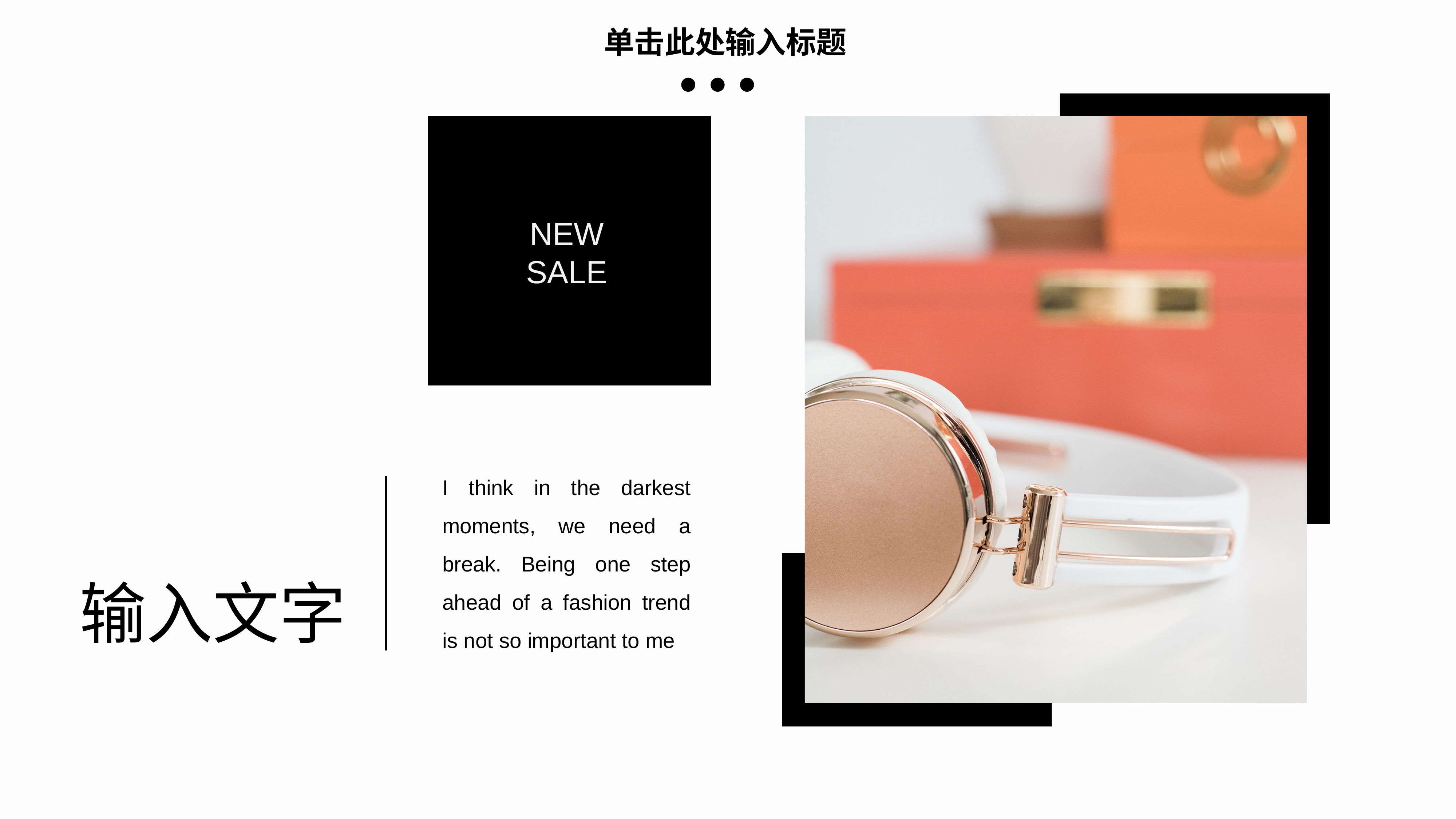

单击此处输入标题

NEW
SALE

I think in the darkest moments, we need a break. Being one step ahead of a fashion trend is not so important to me

输入文字